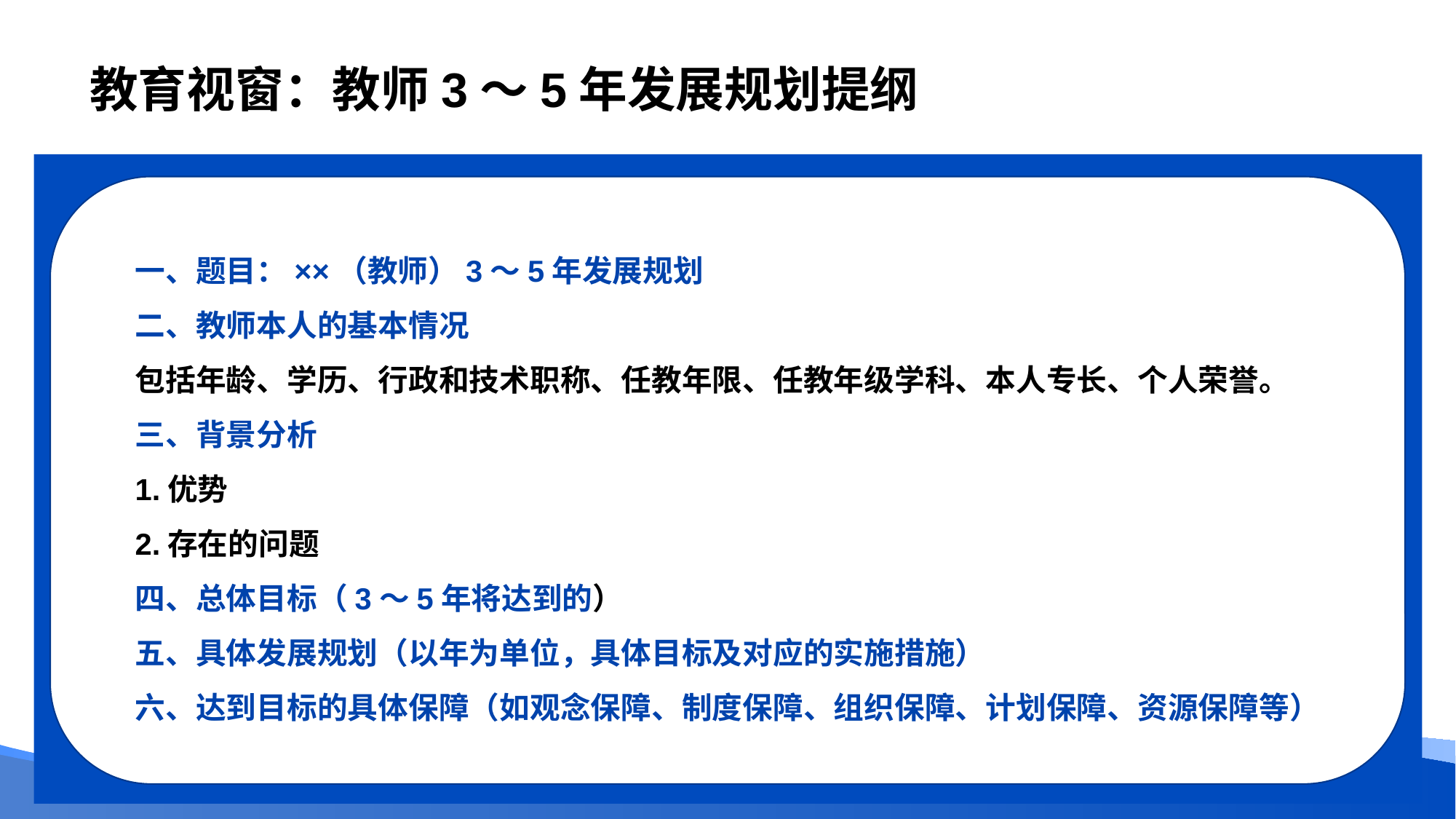

# 教育视窗：教师3～5年发展规划提纲

一、题目：××（教师）3～5年发展规划
二、教师本人的基本情况
包括年龄、学历、行政和技术职称、任教年限、任教年级学科、本人专长、个人荣誉。
三、背景分析
1.优势
2.存在的问题
四、总体目标（3～5年将达到的）
五、具体发展规划（以年为单位，具体目标及对应的实施措施）
六、达到目标的具体保障（如观念保障、制度保障、组织保障、计划保障、资源保障等）